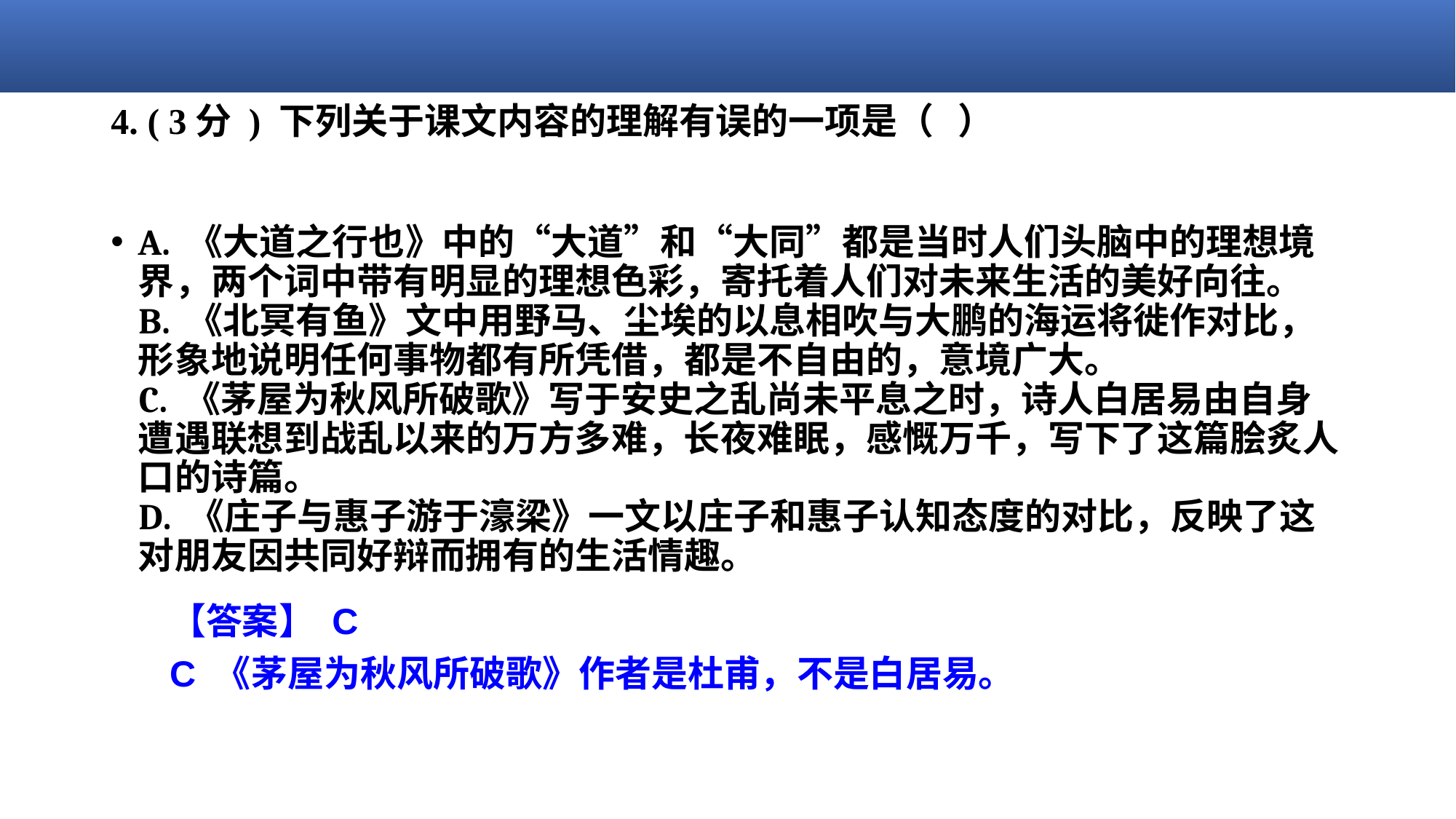

# 4. ( 3分 ) 下列关于课文内容的理解有误的一项是（   ）
A. 《大道之行也》中的“大道”和“大同”都是当时人们头脑中的理想境界，两个词中带有明显的理想色彩，寄托着人们对未来生活的美好向往。
B. 《北冥有鱼》文中用野马、尘埃的以息相吹与大鹏的海运将徙作对比，形象地说明任何事物都有所凭借，都是不自由的，意境广大。
C. 《茅屋为秋风所破歌》写于安史之乱尚未平息之时，诗人白居易由自身遭遇联想到战乱以来的万方多难，长夜难眠，感慨万千，写下了这篇脍炙人口的诗篇。
D. 《庄子与惠子游于濠梁》一文以庄子和惠子认知态度的对比，反映了这对朋友因共同好辩而拥有的生活情趣。
【答案】 C
C 《茅屋为秋风所破歌》作者是杜甫，不是白居易。